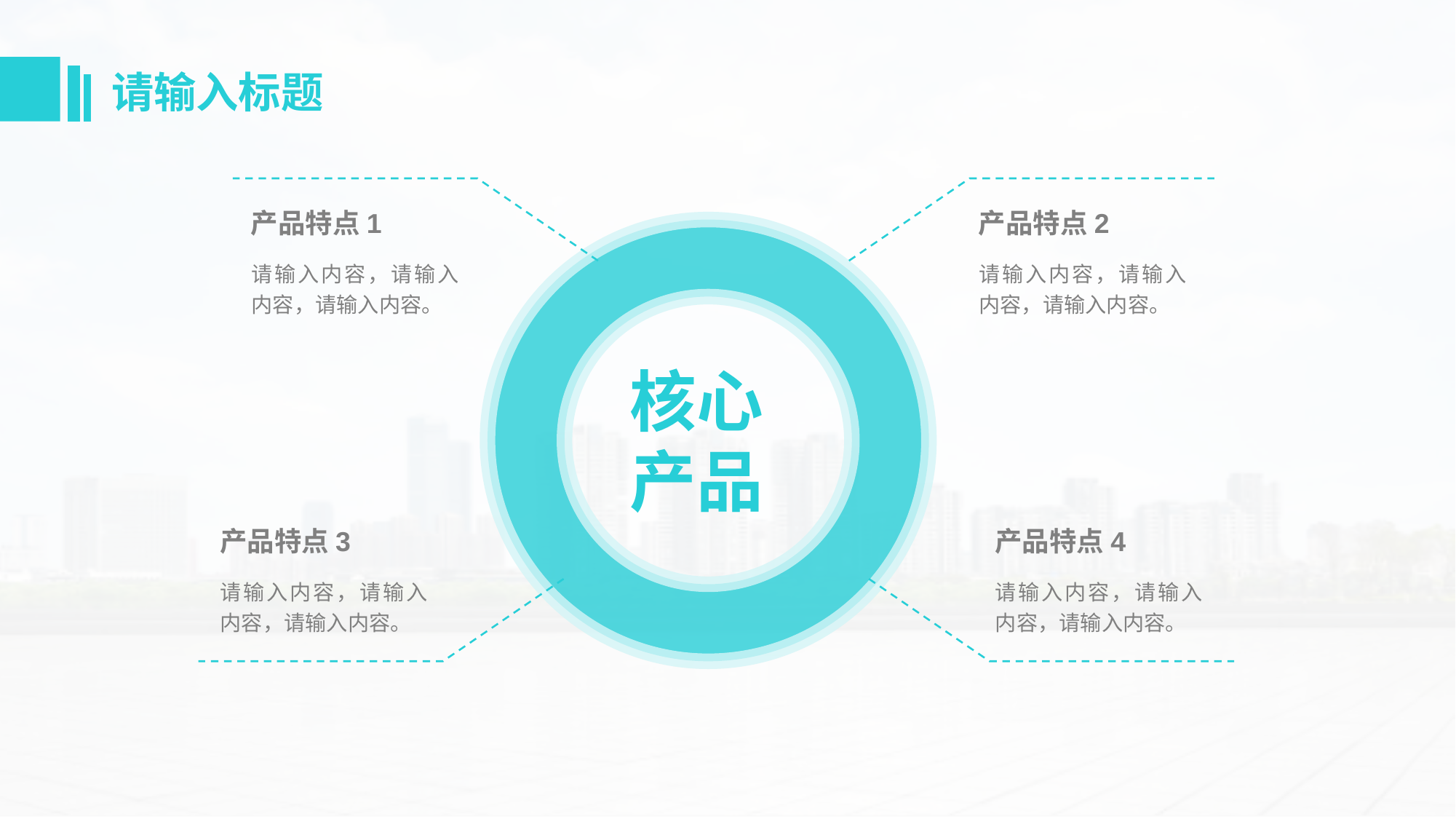

# 请输入标题

产品特点1
请输入内容，请输入内容，请输入内容。
产品特点2
请输入内容，请输入内容，请输入内容。

核心产品
产品特点3
请输入内容，请输入内容，请输入内容。
产品特点4
请输入内容，请输入内容，请输入内容。